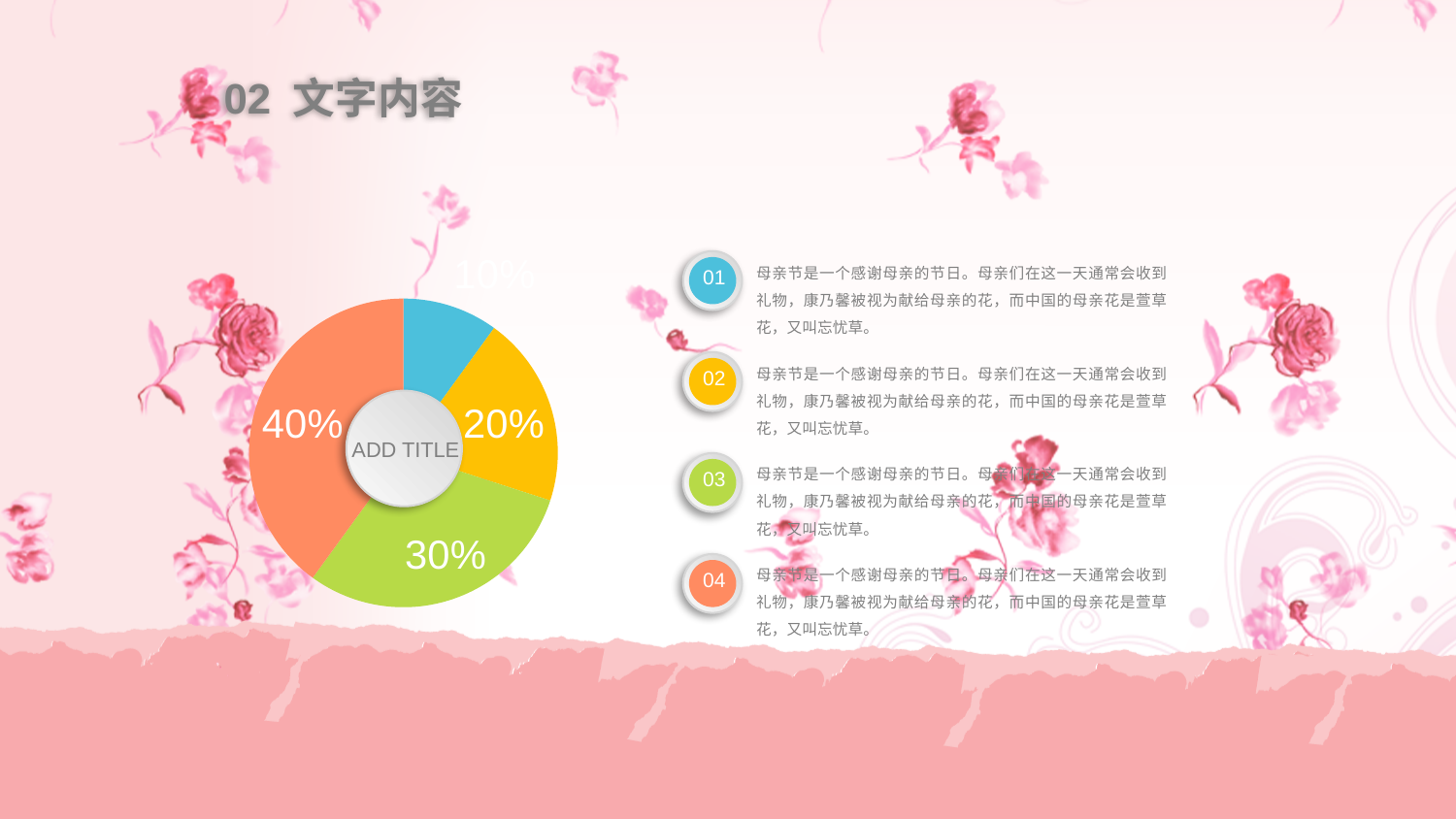

02 文字内容

### Chart

| Category | 销售额 |
|---|---|
| 第一季度 | 1.0 |
| 第二季度 | 2.0 |
| 第三季度 | 3.0 |
| 第四季度 | 4.0 |
母亲节是一个感谢母亲的节日。母亲们在这一天通常会收到礼物，康乃馨被视为献给母亲的花，而中国的母亲花是萱草花，又叫忘忧草。

01
母亲节是一个感谢母亲的节日。母亲们在这一天通常会收到礼物，康乃馨被视为献给母亲的花，而中国的母亲花是萱草花，又叫忘忧草。

02

ADD TITLE
母亲节是一个感谢母亲的节日。母亲们在这一天通常会收到礼物，康乃馨被视为献给母亲的花，而中国的母亲花是萱草花，又叫忘忧草。

03
母亲节是一个感谢母亲的节日。母亲们在这一天通常会收到礼物，康乃馨被视为献给母亲的花，而中国的母亲花是萱草花，又叫忘忧草。

04